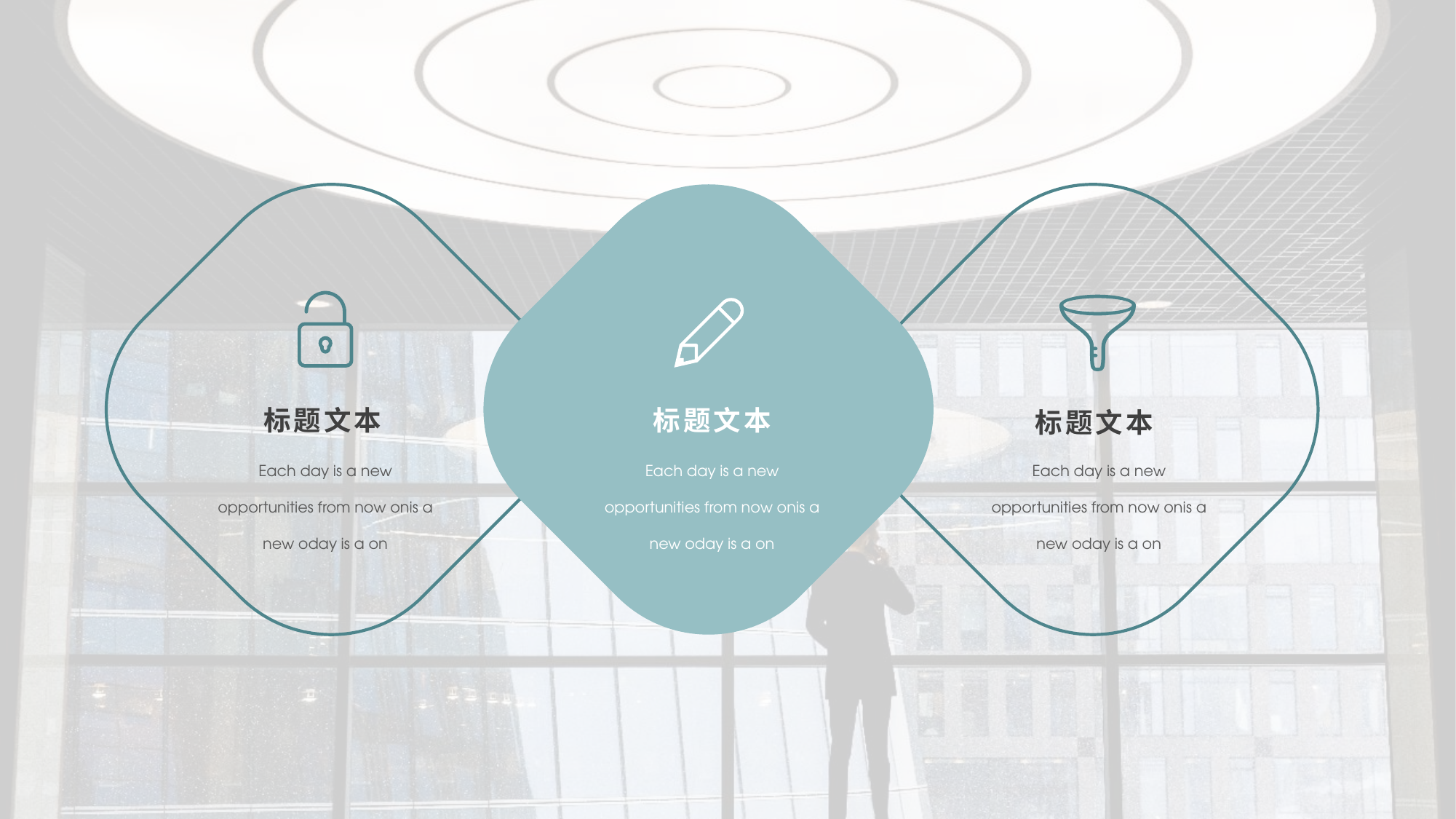

标题文本
标题文本
标题文本
Each day is a new opportunities from now onis a new oday is a on
Each day is a new opportunities from now onis a new oday is a on
Each day is a new opportunities from now onis a new oday is a on